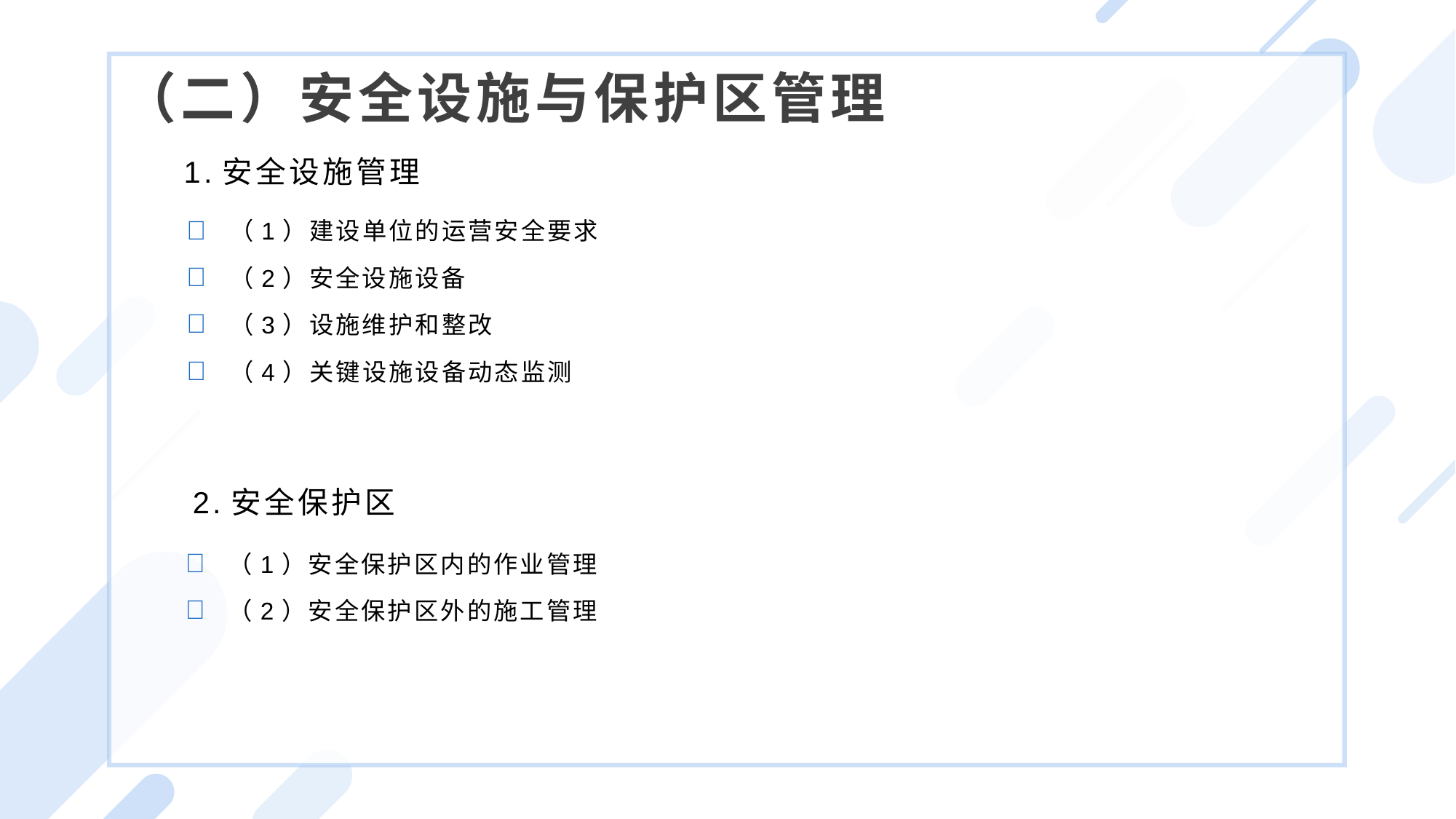

（二）安全设施与保护区管理
1.安全设施管理
（1）建设单位的运营安全要求
（2）安全设施设备
（3）设施维护和整改
（4）关键设施设备动态监测
2.安全保护区
（1）安全保护区内的作业管理
（2）安全保护区外的施工管理